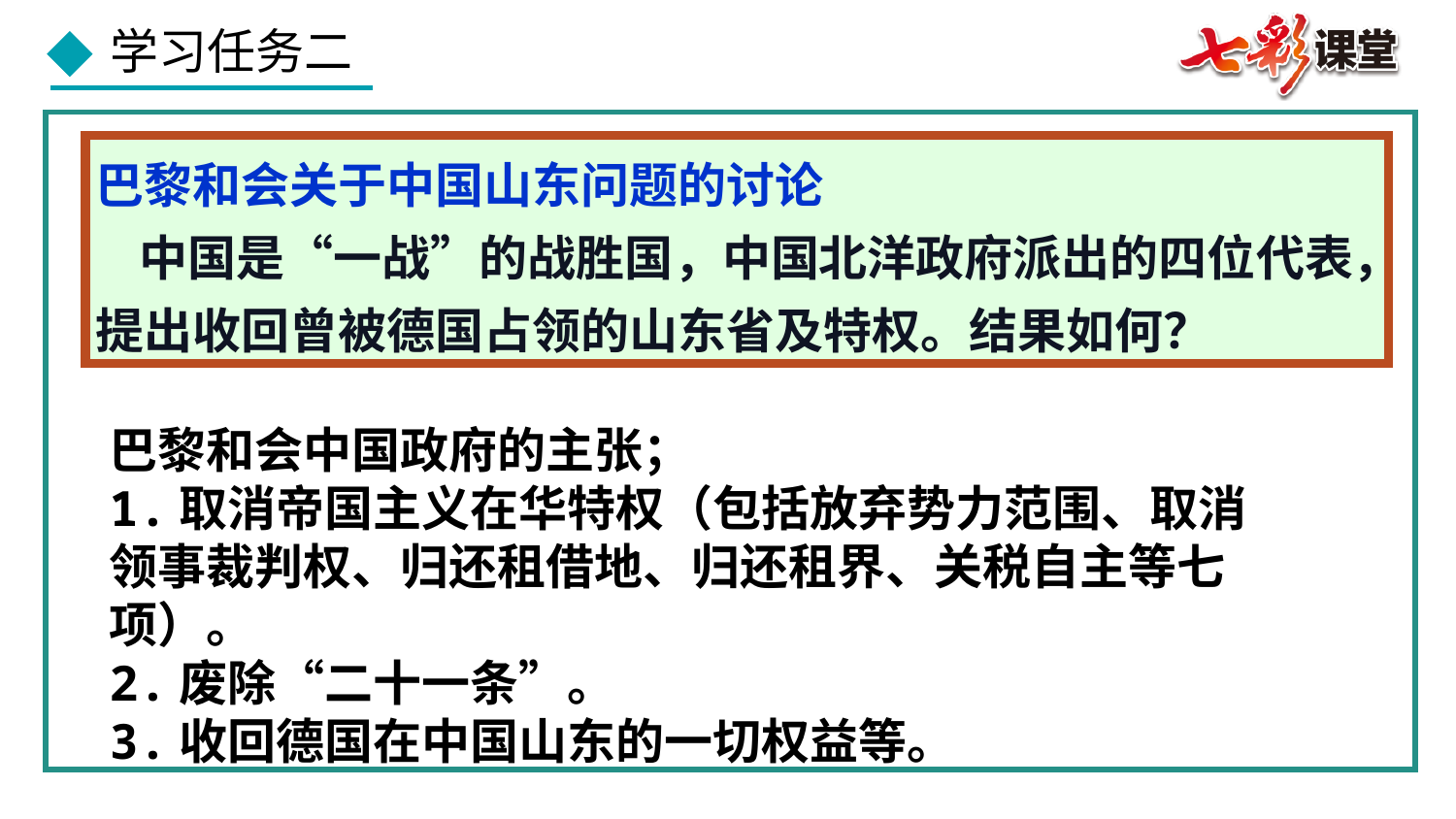

巴黎和会关于中国山东问题的讨论
   中国是“一战”的战胜国，中国北洋政府派出的四位代表，提出收回曾被德国占领的山东省及特权。结果如何？
巴黎和会中国政府的主张；
1.取消帝国主义在华特权（包括放弃势力范围、取消领事裁判权、归还租借地、归还租界、关税自主等七项）。
2.废除“二十一条”。
3.收回德国在中国山东的一切权益等。